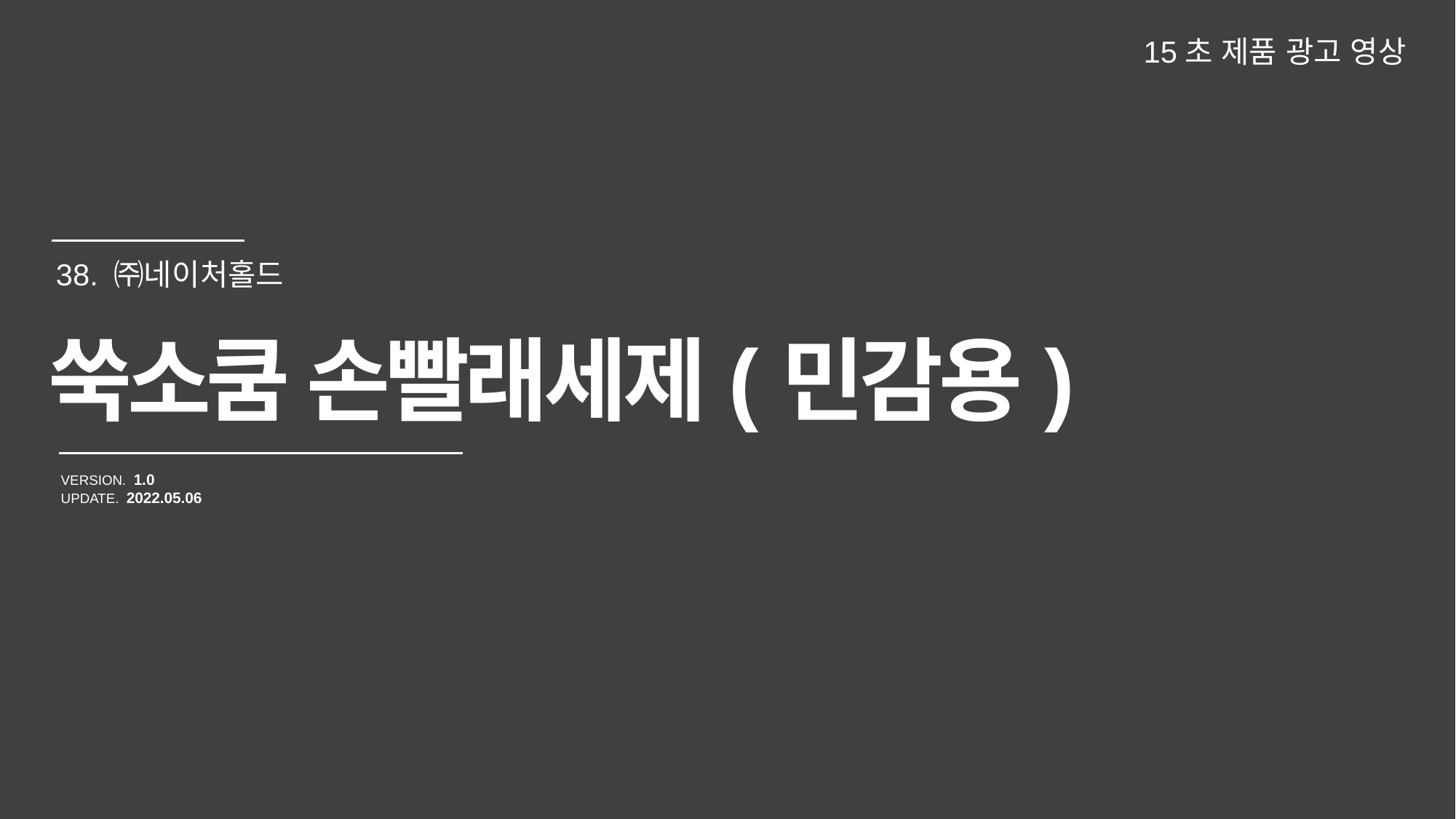

15초 제품 광고 영상
쑥소쿰 손빨래세제(민감용)
VERSION.  1.0
UPDATE.  2022.05.06

38. ㈜네이처홀드